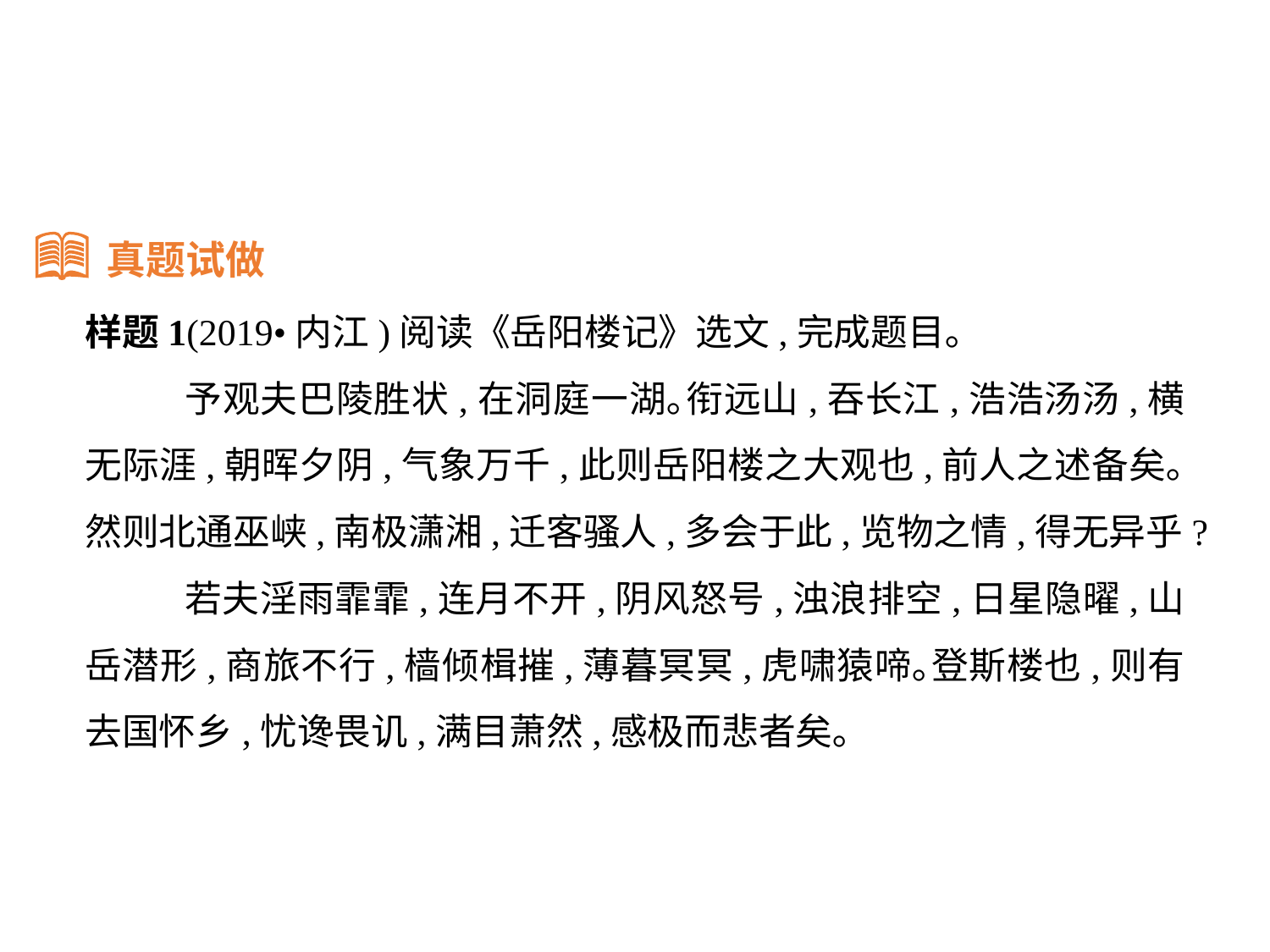

真题试做

样题1(2019•内江)阅读《岳阳楼记》选文,完成题目｡
予观夫巴陵胜状,在洞庭一湖｡衔远山,吞长江,浩浩汤汤,横无际涯,朝晖夕阴,气象万千,此则岳阳楼之大观也,前人之述备矣｡然则北通巫峡,南极潇湘,迁客骚人,多会于此,览物之情,得无异乎?
若夫淫雨霏霏,连月不开,阴风怒号,浊浪排空,日星隐曜,山岳潜形,商旅不行,樯倾楫摧,薄暮冥冥,虎啸猿啼｡登斯楼也,则有去国怀乡,忧谗畏讥,满目萧然,感极而悲者矣｡